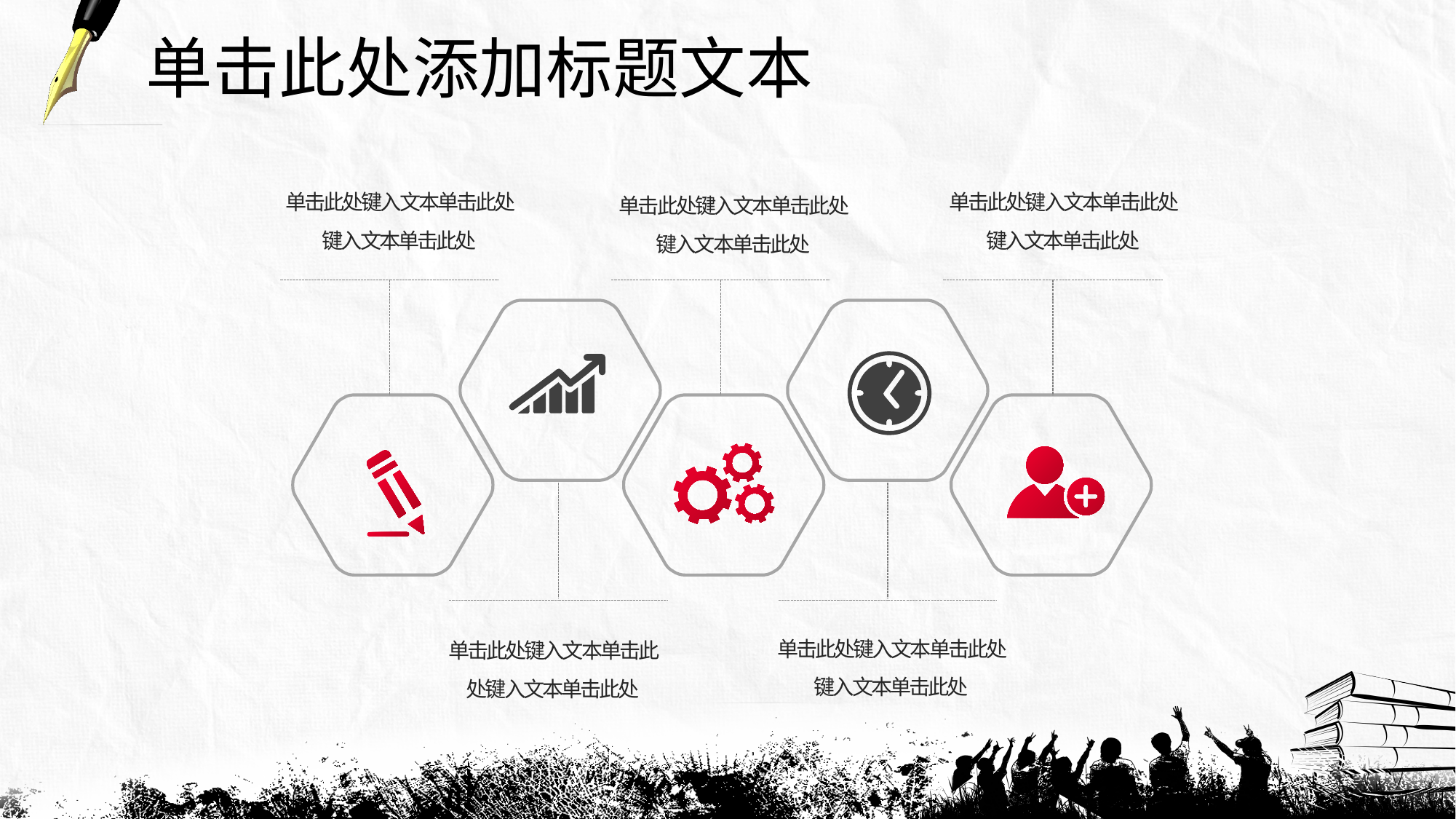

单击此处添加标题文本
单击此处键入文本单击此处键入文本单击此处

单击此处键入文本单击此处键入文本单击此处

单击此处键入文本单击此处键入文本单击此处

单击此处键入文本单击此处键入文本单击此处

单击此处键入文本单击此处键入文本单击此处